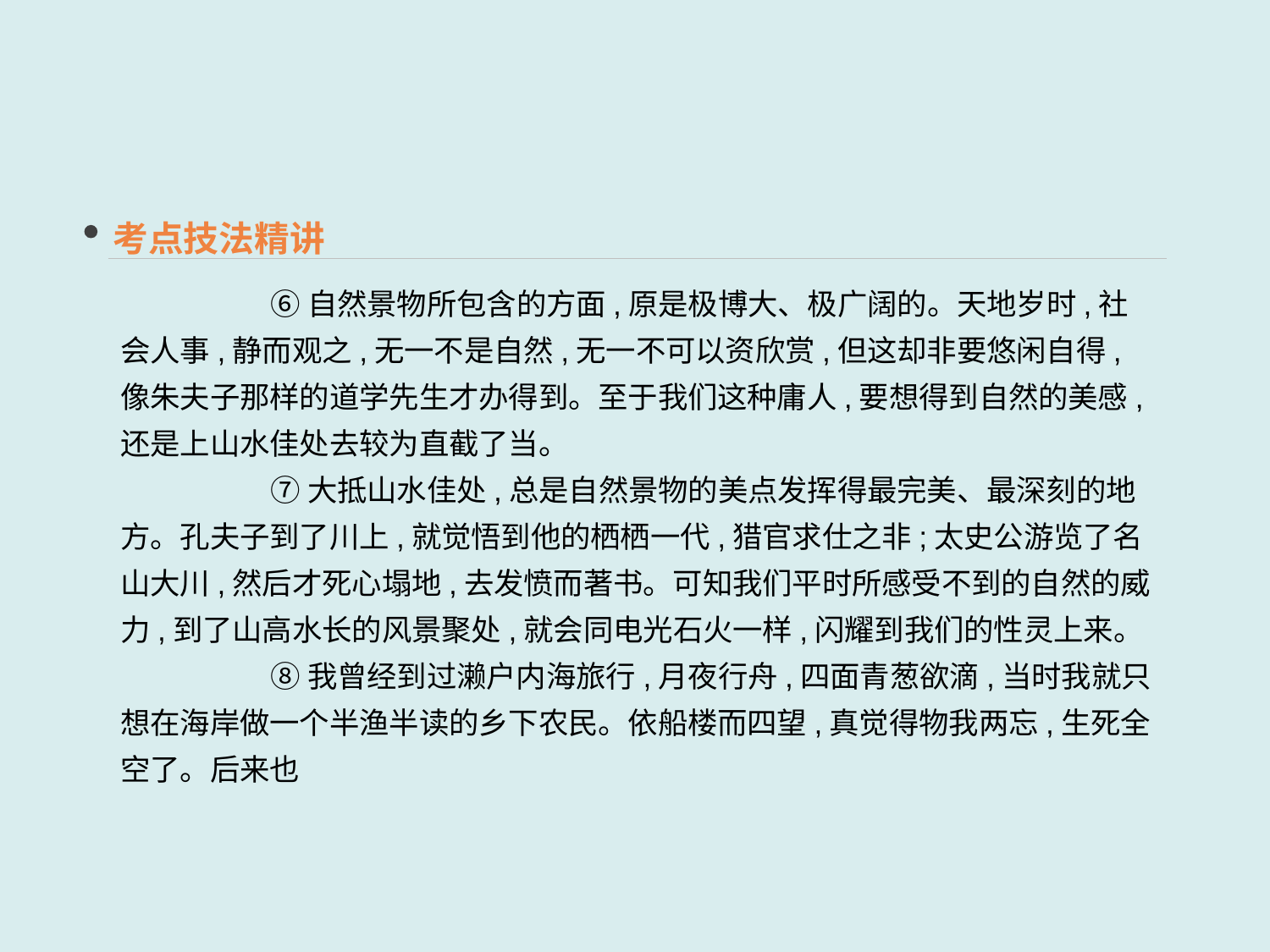

考点技法精讲

⑥自然景物所包含的方面,原是极博大、极广阔的。天地岁时,社会人事,静而观之,无一不是自然,无一不可以资欣赏,但这却非要悠闲自得,像朱夫子那样的道学先生才办得到。至于我们这种庸人,要想得到自然的美感,还是上山水佳处去较为直截了当。
⑦大抵山水佳处,总是自然景物的美点发挥得最完美、最深刻的地方。孔夫子到了川上,就觉悟到他的栖栖一代,猎官求仕之非;太史公游览了名山大川,然后才死心塌地,去发愤而著书。可知我们平时所感受不到的自然的威力,到了山高水长的风景聚处,就会同电光石火一样,闪耀到我们的性灵上来。
⑧我曾经到过濑户内海旅行,月夜行舟,四面青葱欲滴,当时我就只想在海岸做一个半渔半读的乡下农民。依船楼而四望,真觉得物我两忘,生死全空了。后来也